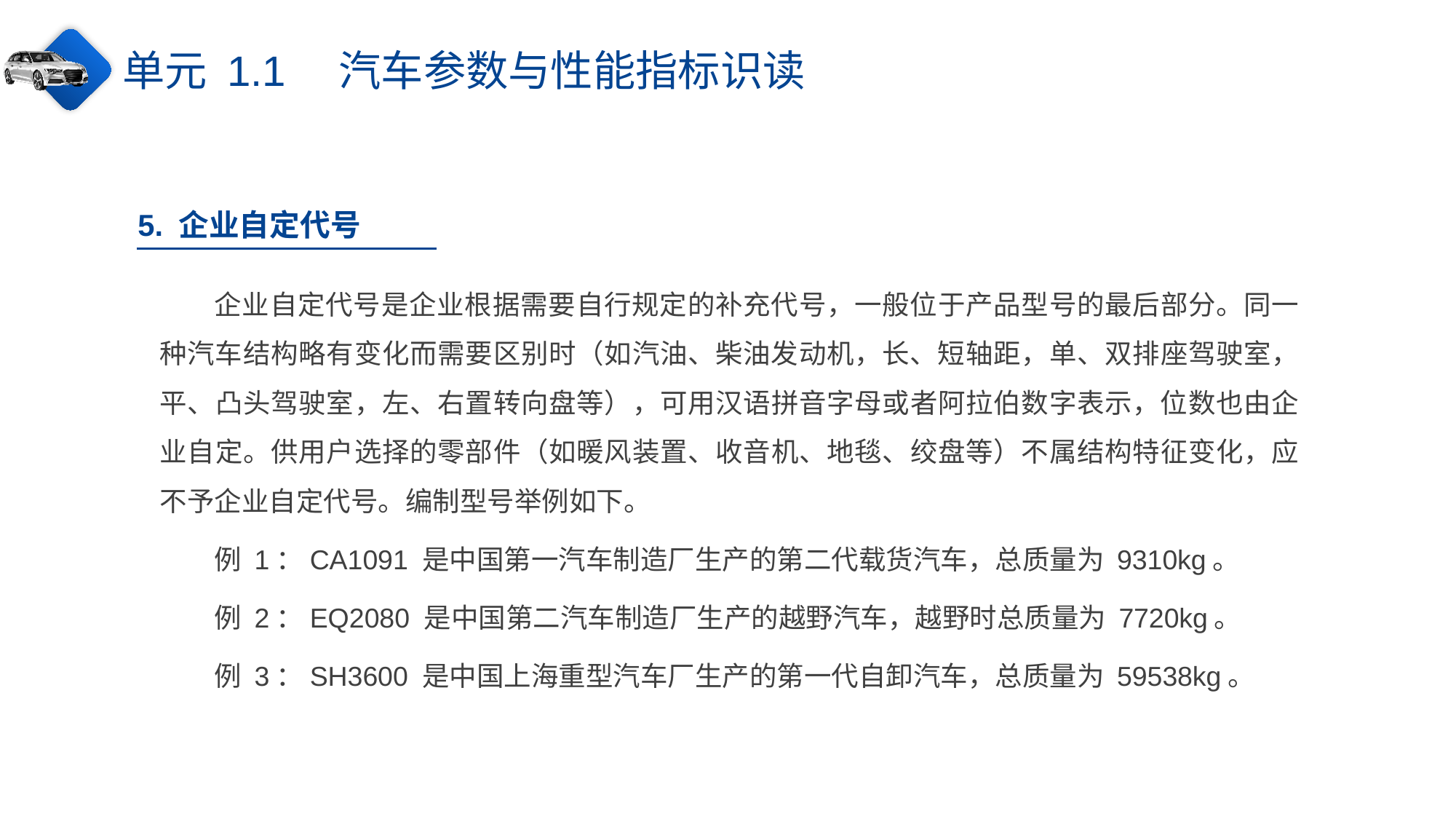

单元 1.1　汽车参数与性能指标识读
5. 企业自定代号
企业自定代号是企业根据需要自行规定的补充代号，一般位于产品型号的最后部分。同一种汽车结构略有变化而需要区别时（如汽油、柴油发动机，长、短轴距，单、双排座驾驶室，平、凸头驾驶室，左、右置转向盘等），可用汉语拼音字母或者阿拉伯数字表示，位数也由企业自定。供用户选择的零部件（如暖风装置、收音机、地毯、绞盘等）不属结构特征变化，应不予企业自定代号。编制型号举例如下。
例 1：CA1091 是中国第一汽车制造厂生产的第二代载货汽车，总质量为 9310kg。
例 2：EQ2080 是中国第二汽车制造厂生产的越野汽车，越野时总质量为 7720kg。
例 3：SH3600 是中国上海重型汽车厂生产的第一代自卸汽车，总质量为 59538kg。